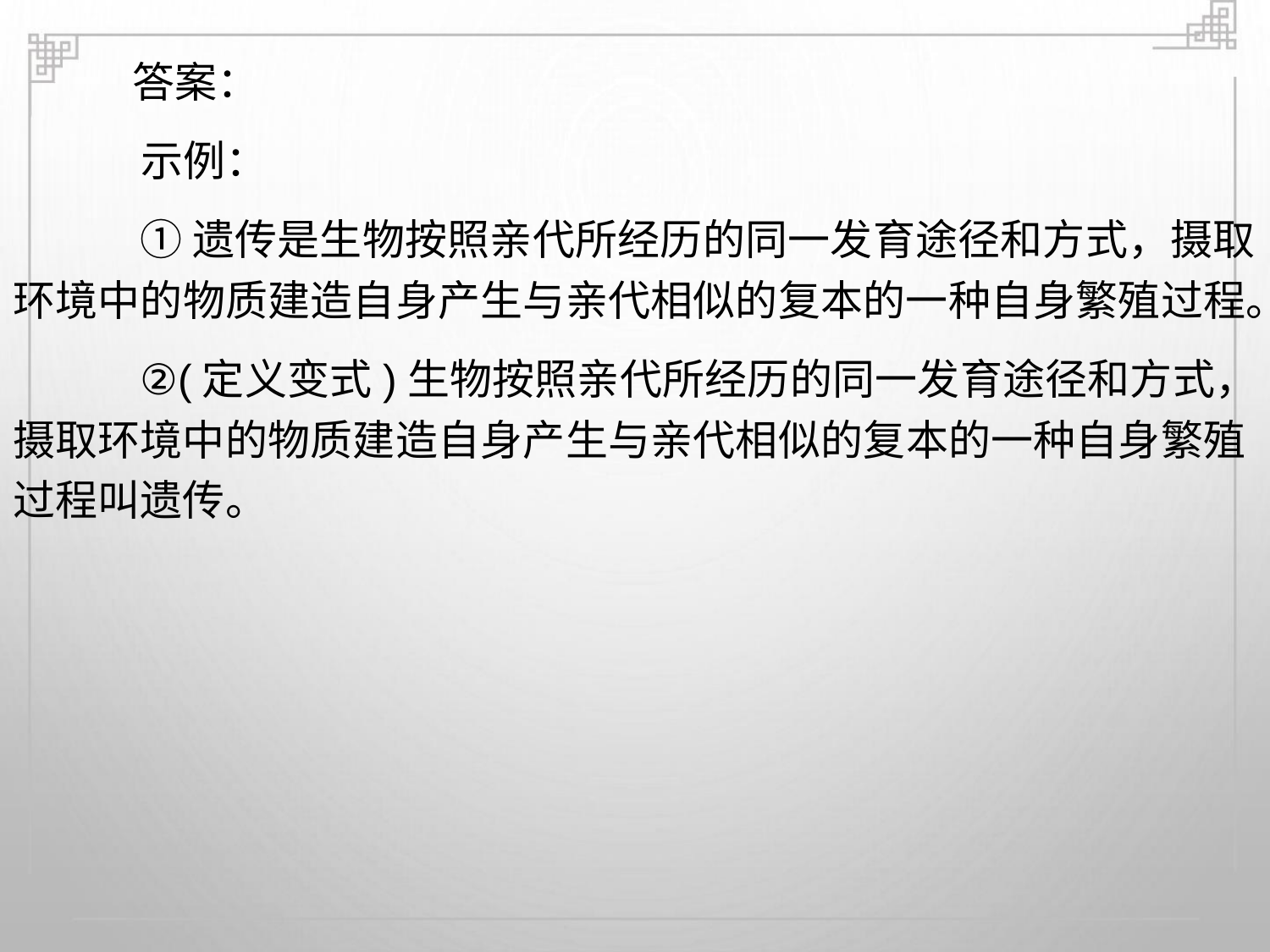

答案：
示例：
①遗传是生物按照亲代所经历的同一发育途径和方式，摄取
环境中的物质建造自身产生与亲代相似的复本的一种自身繁殖过程。
②(定义变式)生物按照亲代所经历的同一发育途径和方式，
摄取环境中的物质建造自身产生与亲代相似的复本的一种自身繁殖
过程叫遗传。